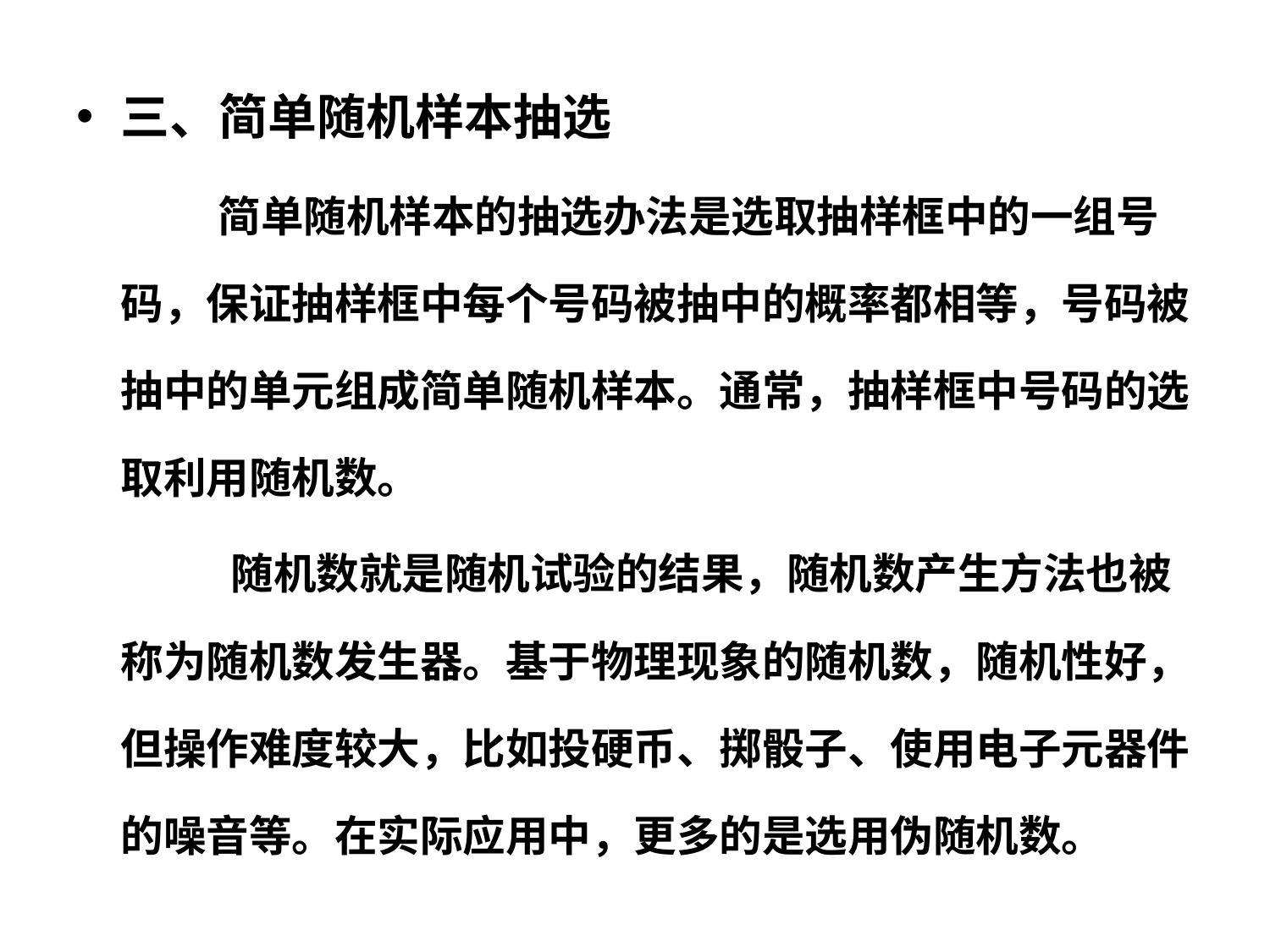

三、简单随机样本抽选
              简单随机样本的抽选办法是选取抽样框中的一组号码，保证抽样框中每个号码被抽中的概率都相等，号码被抽中的单元组成简单随机样本。通常，抽样框中号码的选取利用随机数。
               随机数就是随机试验的结果，随机数产生方法也被称为随机数发生器。基于物理现象的随机数，随机性好，但操作难度较大，比如投硬币、掷骰子、使用电子元器件的噪音等。在实际应用中，更多的是选用伪随机数。